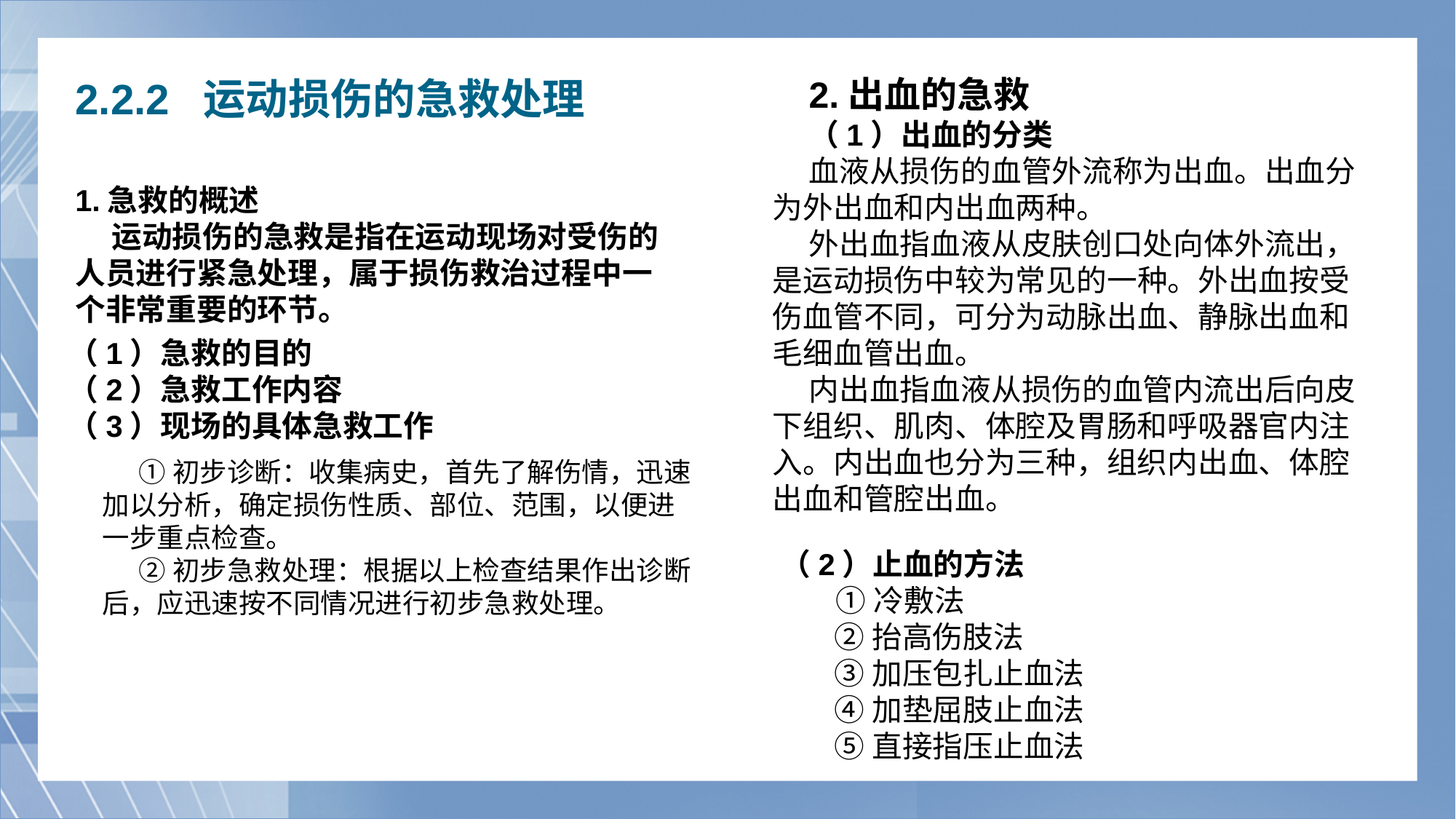

2.2.2  运动损伤的急救处理
2.出血的急救
（1）出血的分类
血液从损伤的血管外流称为出血。出血分为外出血和内出血两种。
外出血指血液从皮肤创口处向体外流出，是运动损伤中较为常见的一种。外出血按受伤血管不同，可分为动脉出血、静脉出血和毛细血管出血。
内出血指血液从损伤的血管内流出后向皮下组织、肌肉、体腔及胃肠和呼吸器官内注入。内出血也分为三种，组织内出血、体腔出血和管腔出血。
1.急救的概述运动损伤的急救是指在运动现场对受伤的人员进行紧急处理，属于损伤救治过程中一个非常重要的环节。

（1）急救的目的
（2）急救工作内容
（3）现场的具体急救工作
①初步诊断：收集病史，首先了解伤情，迅速加以分析，确定损伤性质、部位、范围，以便进一步重点检查。
②初步急救处理：根据以上检查结果作出诊断后，应迅速按不同情况进行初步急救处理。
（2）止血的方法
        ①冷敷法
        ②抬高伤肢法
        ③加压包扎止血法
        ④加垫屈肢止血法
        ⑤直接指压止血法